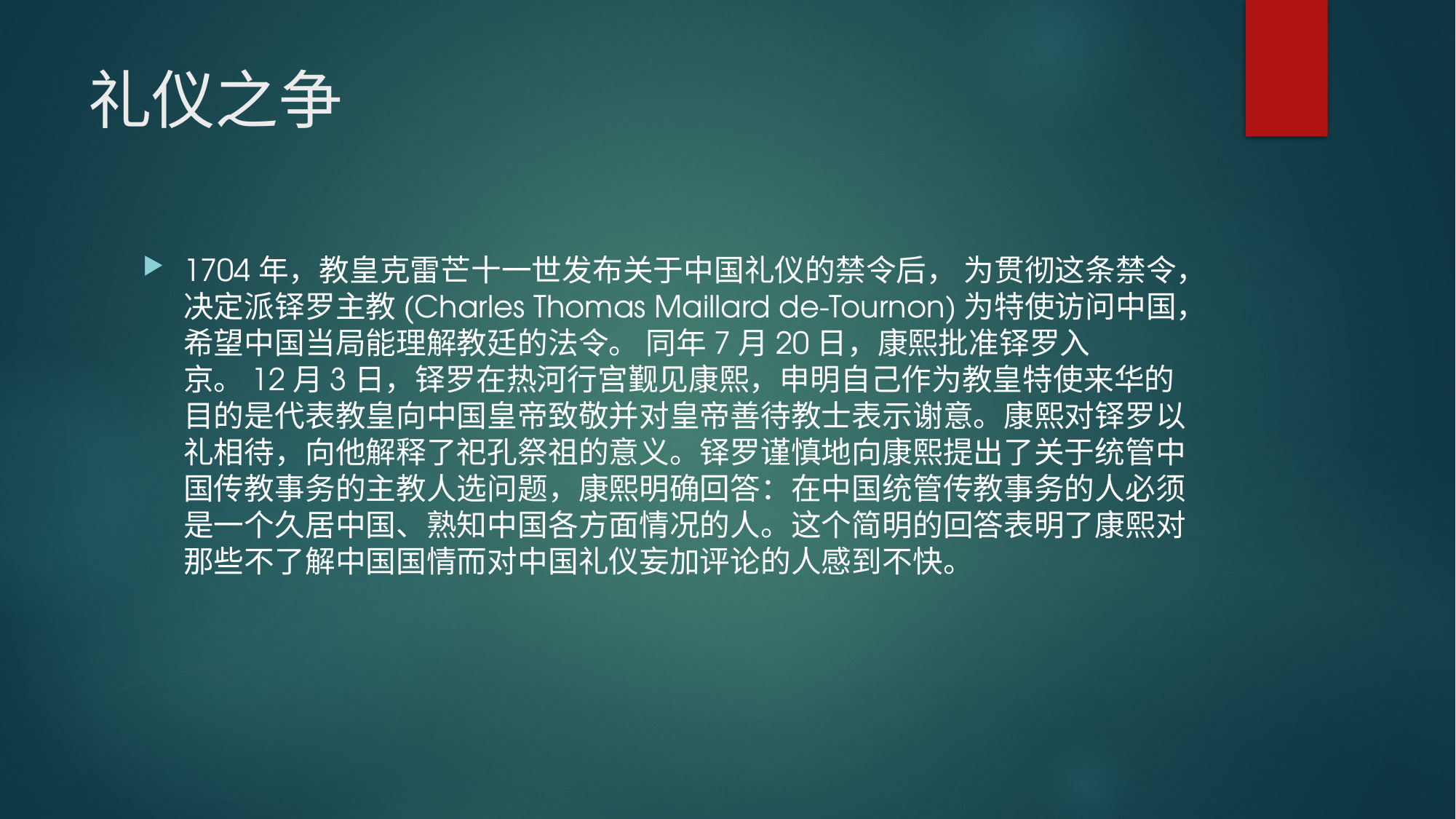

# 礼仪之争
1704年，教皇克雷芒十一世发布关于中国礼仪的禁令后， 为贯彻这条禁令，决定派铎罗主教(Charles Thomas Maillard de-Tournon)为特使访问中国，希望中国当局能理解教廷的法令。 同年7月20日，康熙批准铎罗入京。12月3日，铎罗在热河行宫觐见康熙，申明自己作为教皇特使来华的目的是代表教皇向中国皇帝致敬并对皇帝善待教士表示谢意。康熙对铎罗以礼相待，向他解释了祀孔祭祖的意义。铎罗谨慎地向康熙提出了关于统管中国传教事务的主教人选问题，康熙明确回答：在中国统管传教事务的人必须是一个久居中国、熟知中国各方面情况的人。这个简明的回答表明了康熙对那些不了解中国国情而对中国礼仪妄加评论的人感到不快。